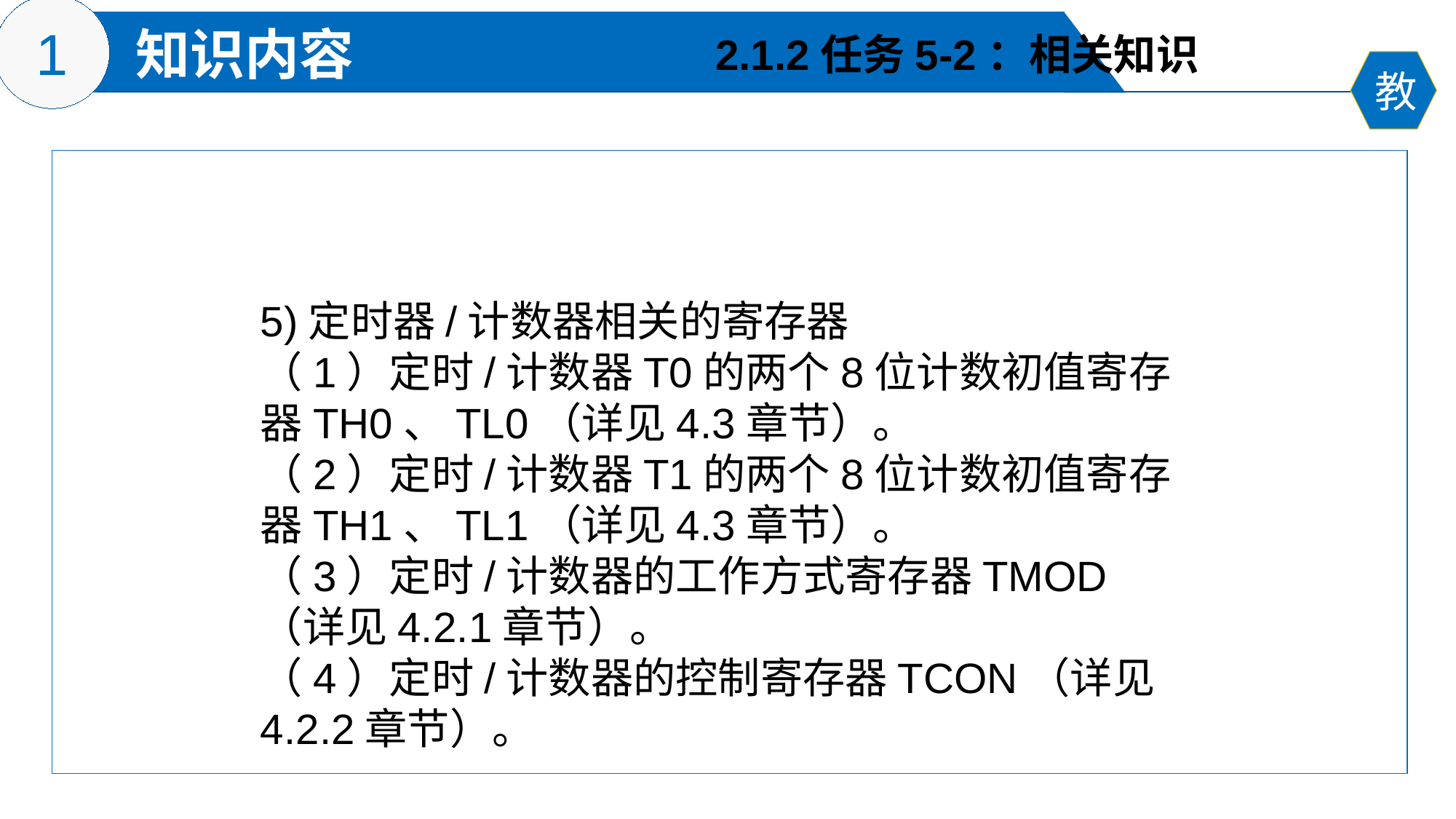

2.1.2任务5-2：相关知识
5)定时器/计数器相关的寄存器
（1）定时/计数器T0的两个8位计数初值寄存器TH0、TL0（详见4.3章节）。
（2）定时/计数器T1的两个8位计数初值寄存器TH1、TL1（详见4.3章节）。
（3）定时/计数器的工作方式寄存器TMOD（详见4.2.1章节）。
（4）定时/计数器的控制寄存器TCON（详见4.2.2章节）。